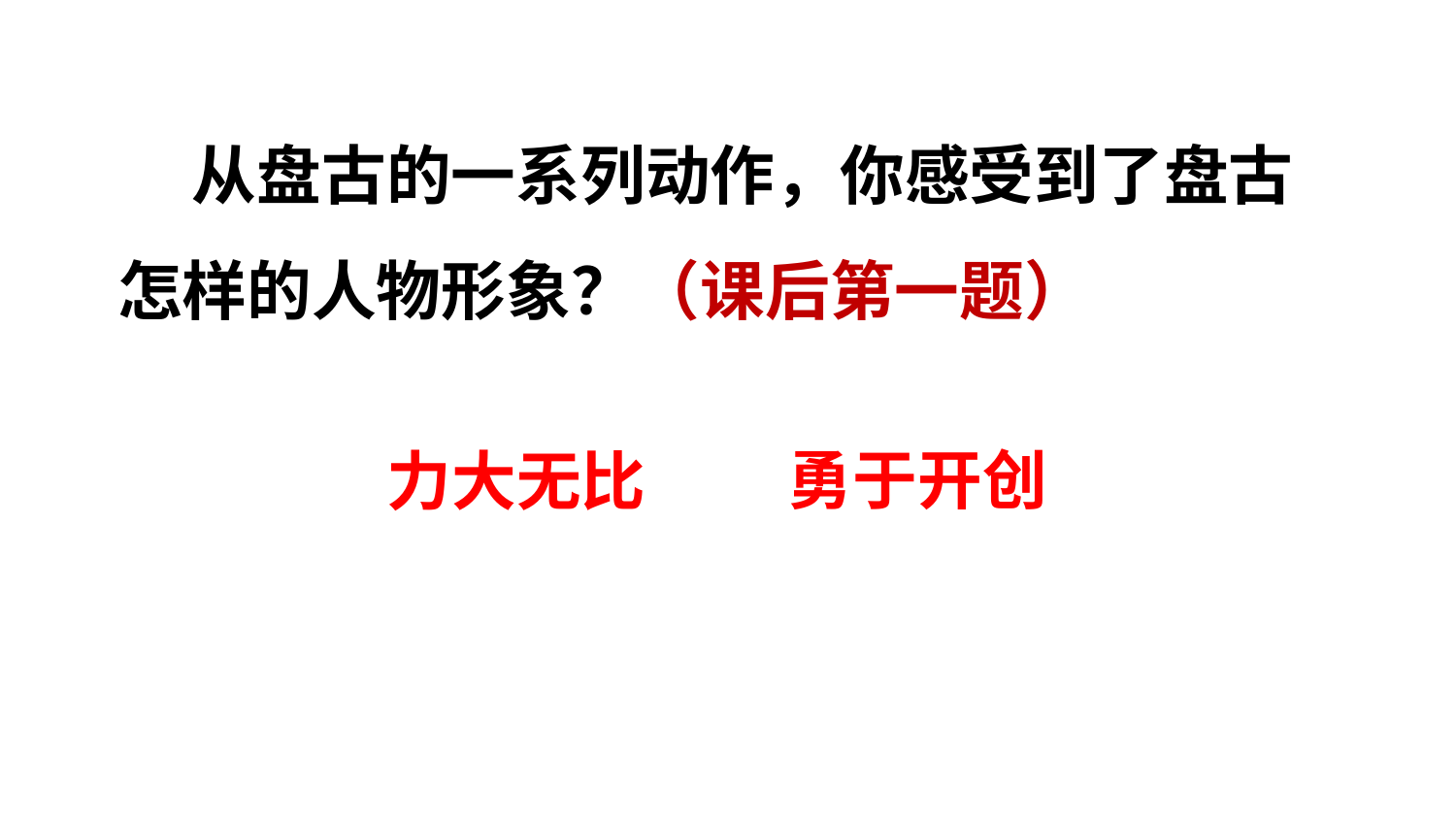

从盘古的一系列动作，你感受到了盘古怎样的人物形象？（课后第一题）
勇于开创
力大无比